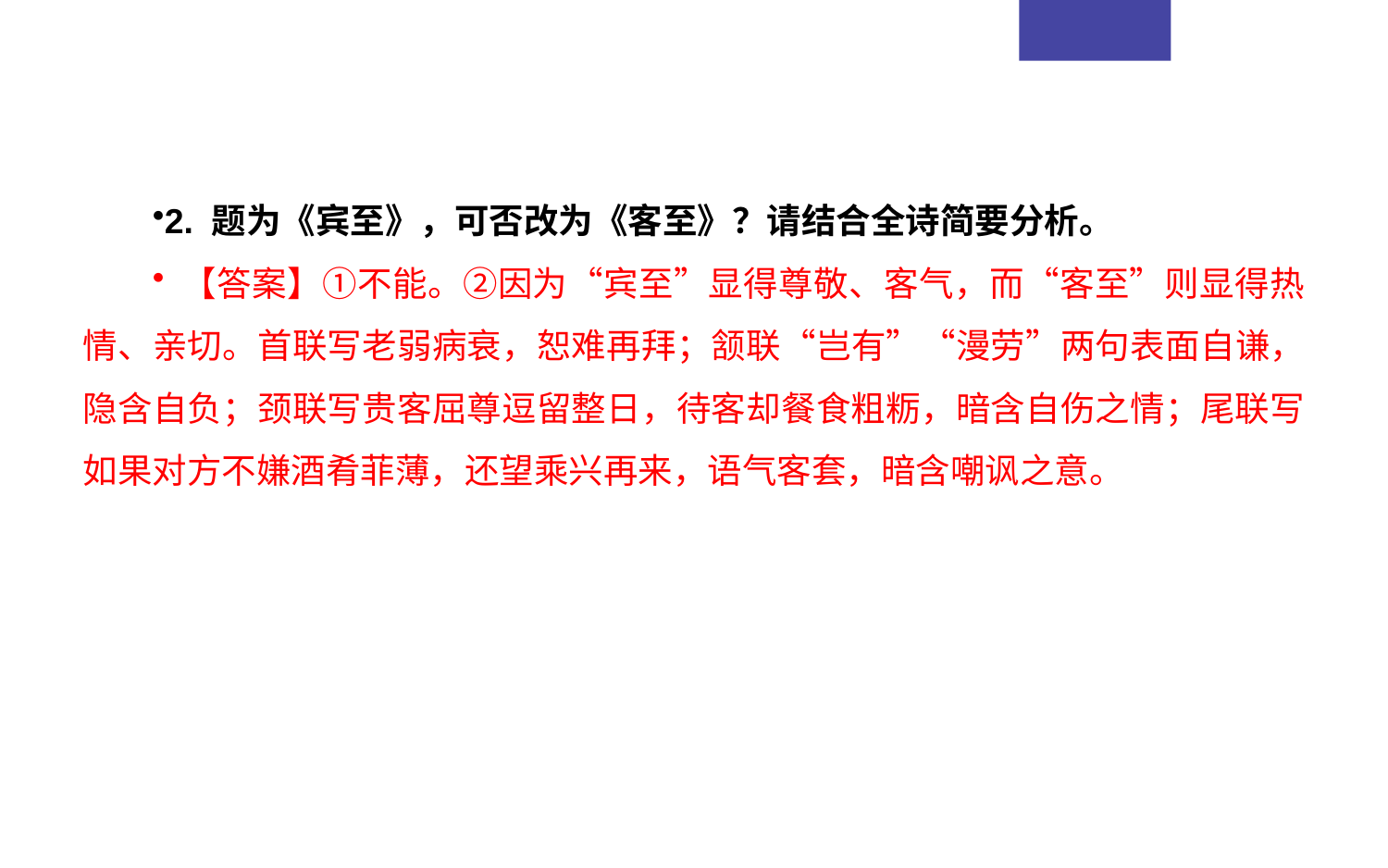

2. 题为《宾至》，可否改为《客至》？请结合全诗简要分析。
 【答案】①不能。②因为“宾至”显得尊敬、客气，而“客至”则显得热情、亲切。首联写老弱病衰，恕难再拜；颔联“岂有”“漫劳”两句表面自谦，隐含自负；颈联写贵客屈尊逗留整日，待客却餐食粗粝，暗含自伤之情；尾联写如果对方不嫌酒肴菲薄，还望乘兴再来，语气客套，暗含嘲讽之意。